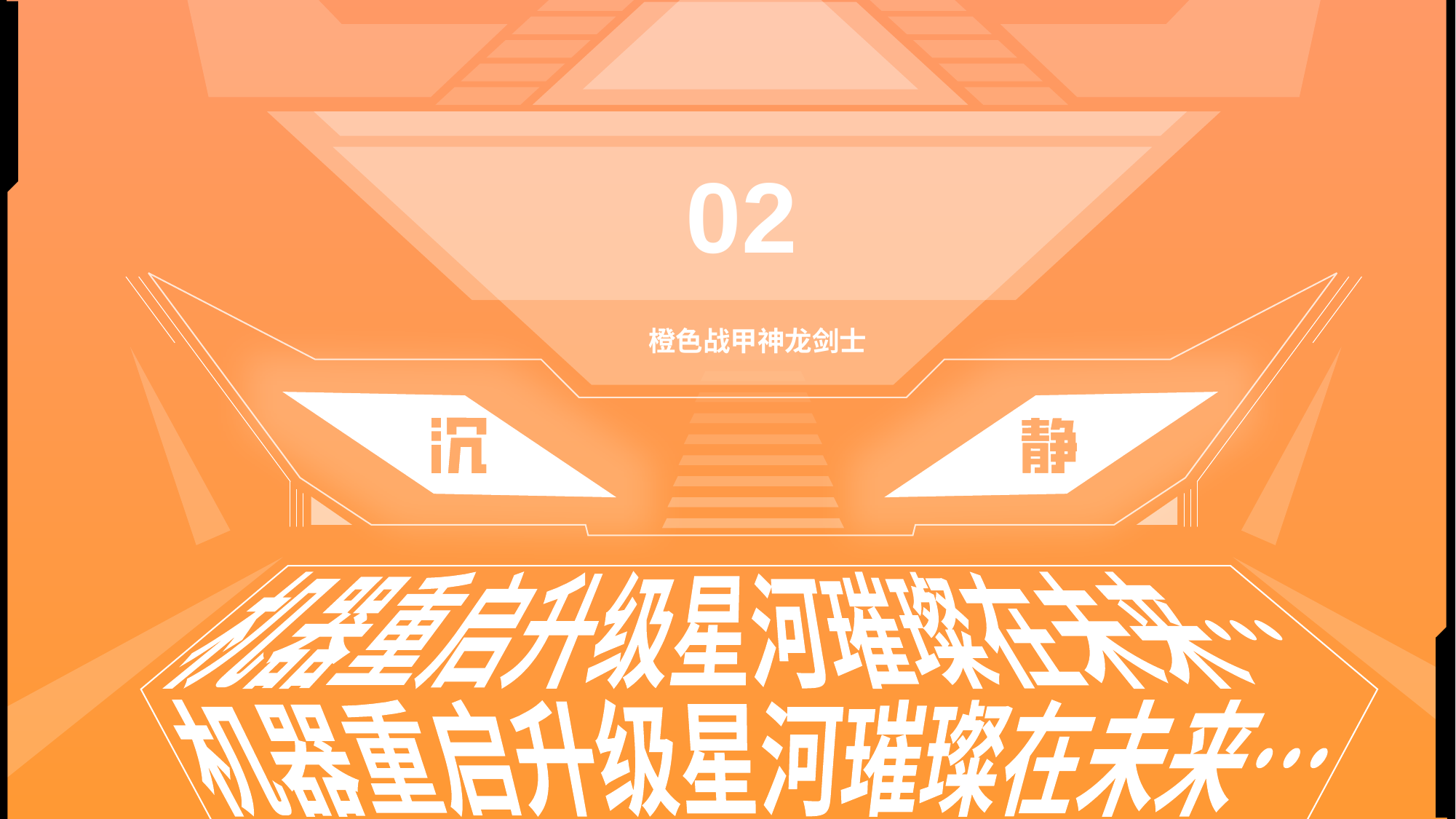

02
橙色战甲神龙剑士
机器重启升级星河璀璨在未来…
机器重启升级星河璀璨在未来…